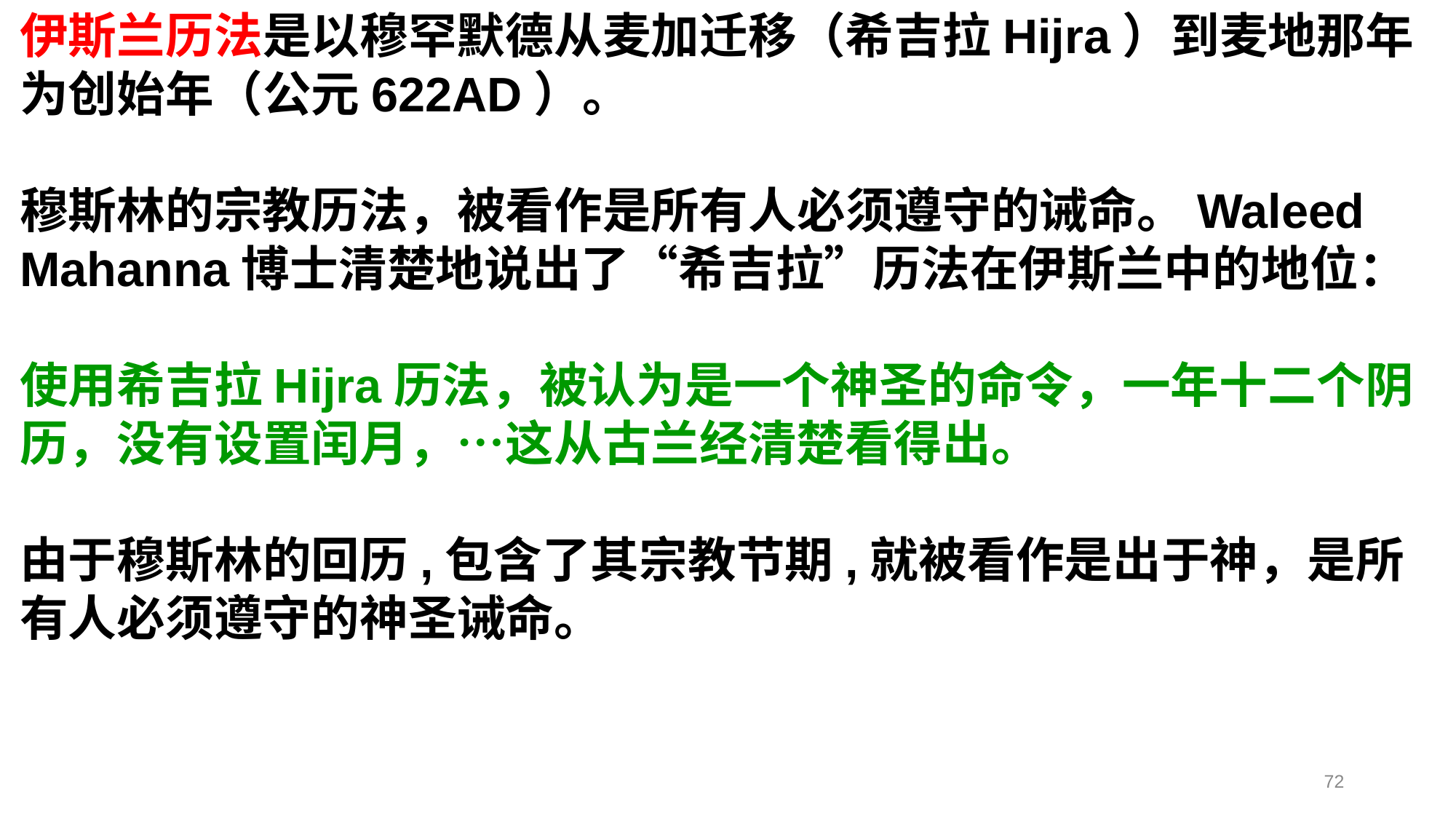

伊斯兰历法是以穆罕默德从麦加迁移（希吉拉Hijra）到麦地那年为创始年（公元622AD）。

穆斯林的宗教历法，被看作是所有人必须遵守的诫命。Waleed Mahanna博士清楚地说出了“希吉拉”历法在伊斯兰中的地位：

使用希吉拉Hijra历法，被认为是一个神圣的命令，一年十二个阴历，没有设置闰月，…这从古兰经清楚看得出。

由于穆斯林的回历,包含了其宗教节期,就被看作是出于神，是所有人必须遵守的神圣诫命。
72